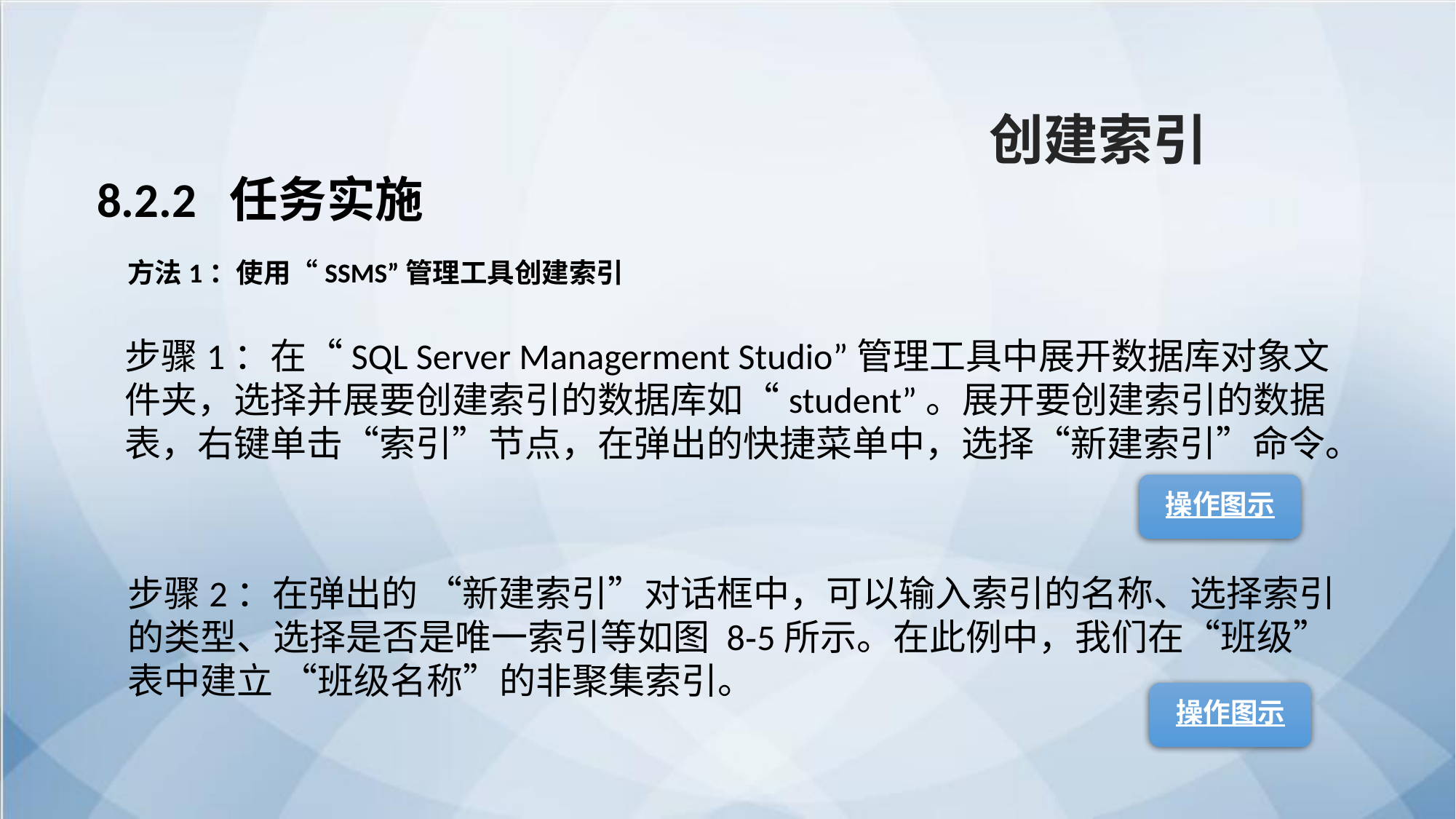

创建索引
8.2.2  任务实施
方法1：使用“SSMS”管理工具创建索引
步骤1：在“SQL Server Managerment Studio”管理工具中展开数据库对象文件夹，选择并展要创建索引的数据库如“student”。展开要创建索引的数据表，右键单击“索引”节点，在弹出的快捷菜单中，选择“新建索引”命令。
操作图示
步骤2：在弹出的 “新建索引”对话框中，可以输入索引的名称、选择索引的类型、选择是否是唯一索引等如图 8‑5所示。在此例中，我们在“班级”表中建立 “班级名称”的非聚集索引。
操作图示